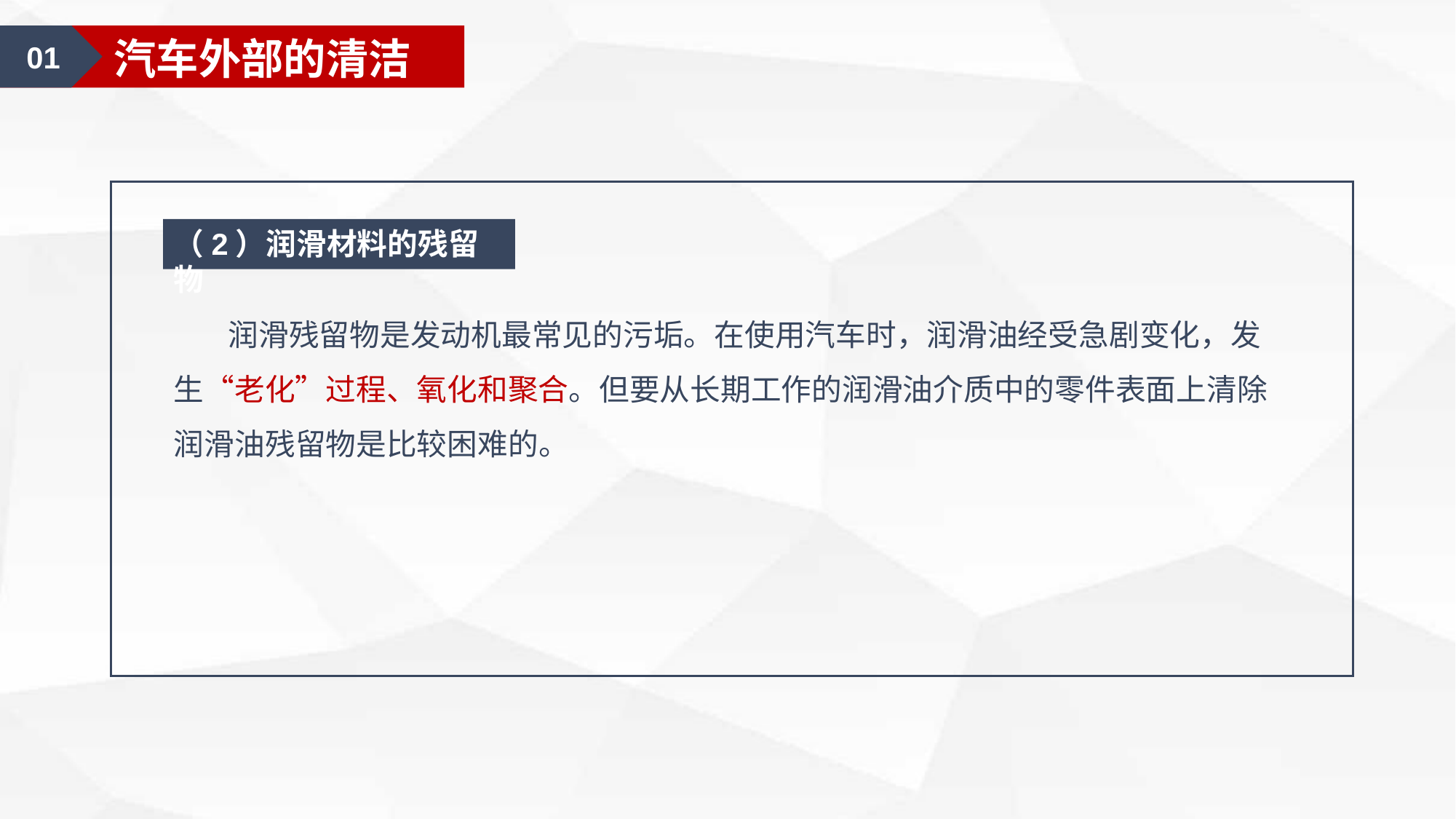

01
汽车外部的清洁

（2）润滑材料的残留物
       润滑残留物是发动机最常见的污垢。在使用汽车时，润滑油经受急剧变化，发生“老化”过程、氧化和聚合。但要从长期工作的润滑油介质中的零件表面上清除润滑油残留物是比较困难的。